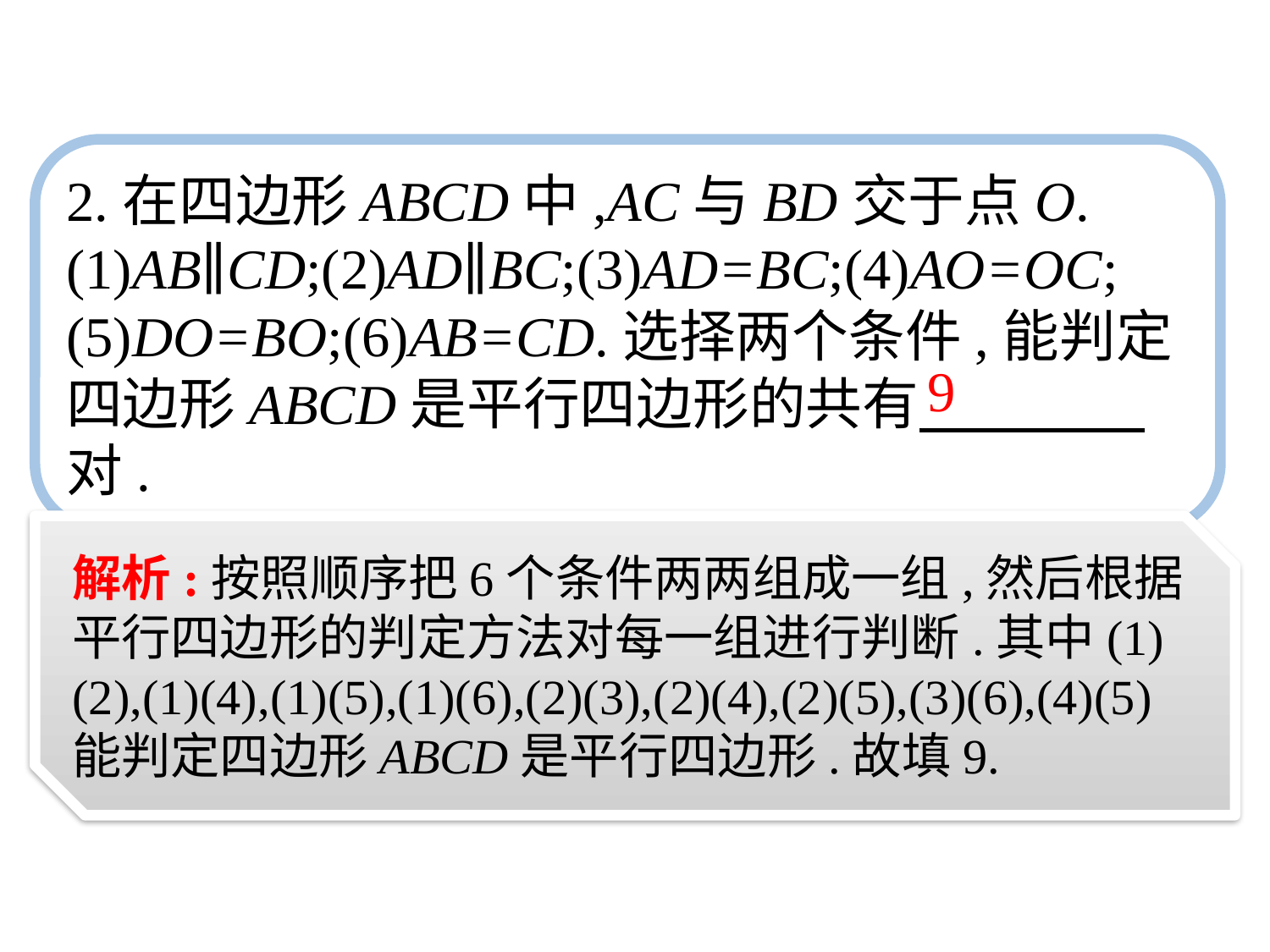

2.在四边形ABCD中,AC与BD交于点O.
(1)AB∥CD;(2)AD∥BC;(3)AD=BC;(4)AO=OC;(5)DO=BO;(6)AB=CD.选择两个条件,能判定四边形ABCD是平行四边形的共有　　　　对.
9
解析:按照顺序把6个条件两两组成一组,然后根据平行四边形的判定方法对每一组进行判断.其中(1)(2),(1)(4),(1)(5),(1)(6),(2)(3),(2)(4),(2)(5),(3)(6),(4)(5)能判定四边形ABCD是平行四边形.故填9.